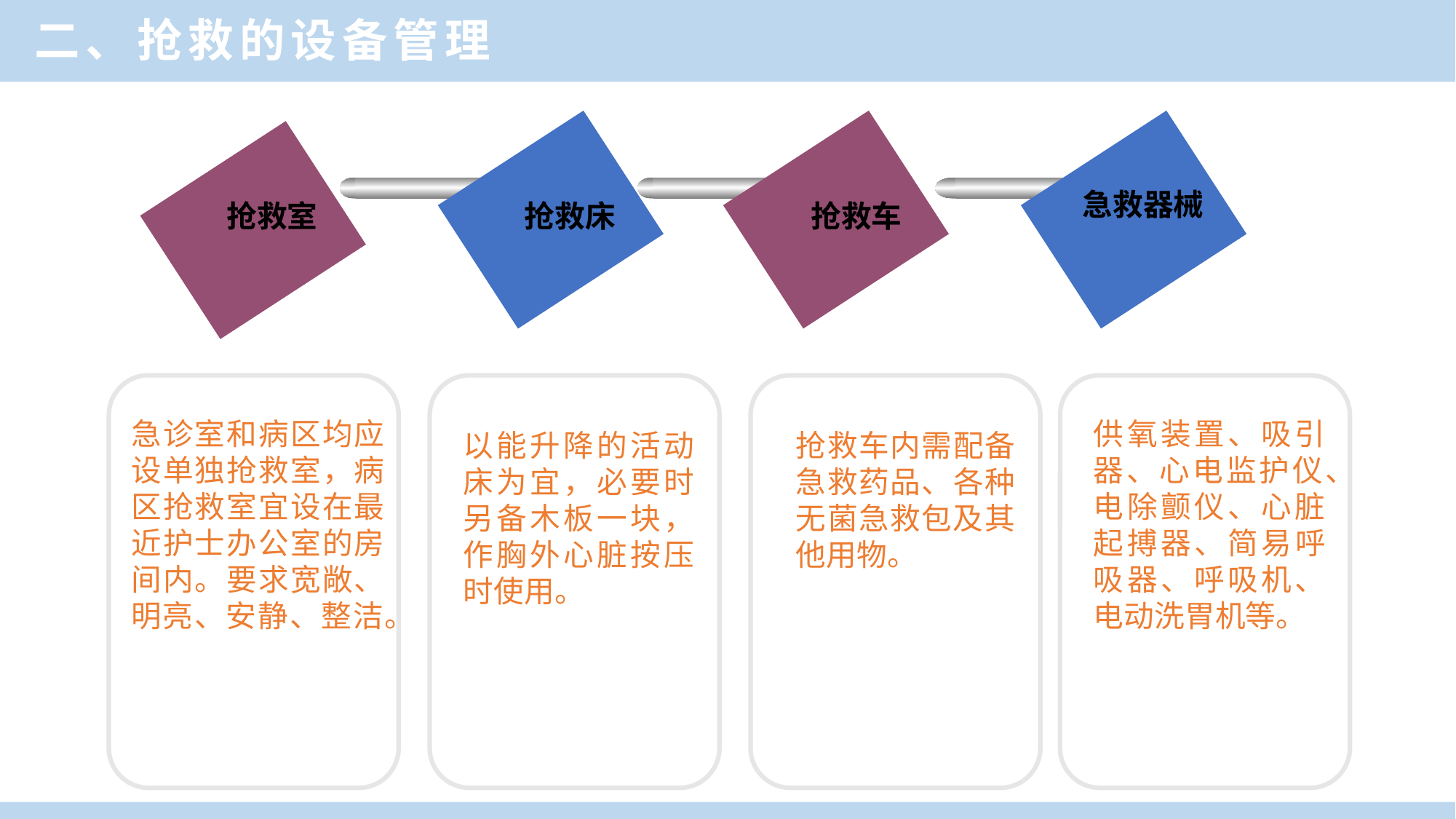

二、抢救的设备管理

急救器械
抢救室
抢救床
抢救车

急诊室和病区均应设单独抢救室，病区抢救室宜设在最近护士办公室的房间内。要求宽敞、明亮、安静、整洁。
供氧装置、吸引器、心电监护仪、电除颤仪、心脏起搏器、简易呼吸器、呼吸机、电动洗胃机等。
以能升降的活动床为宜，必要时另备木板一块，作胸外心脏按压时使用。
抢救车内需配备急救药品、各种无菌急救包及其他用物。